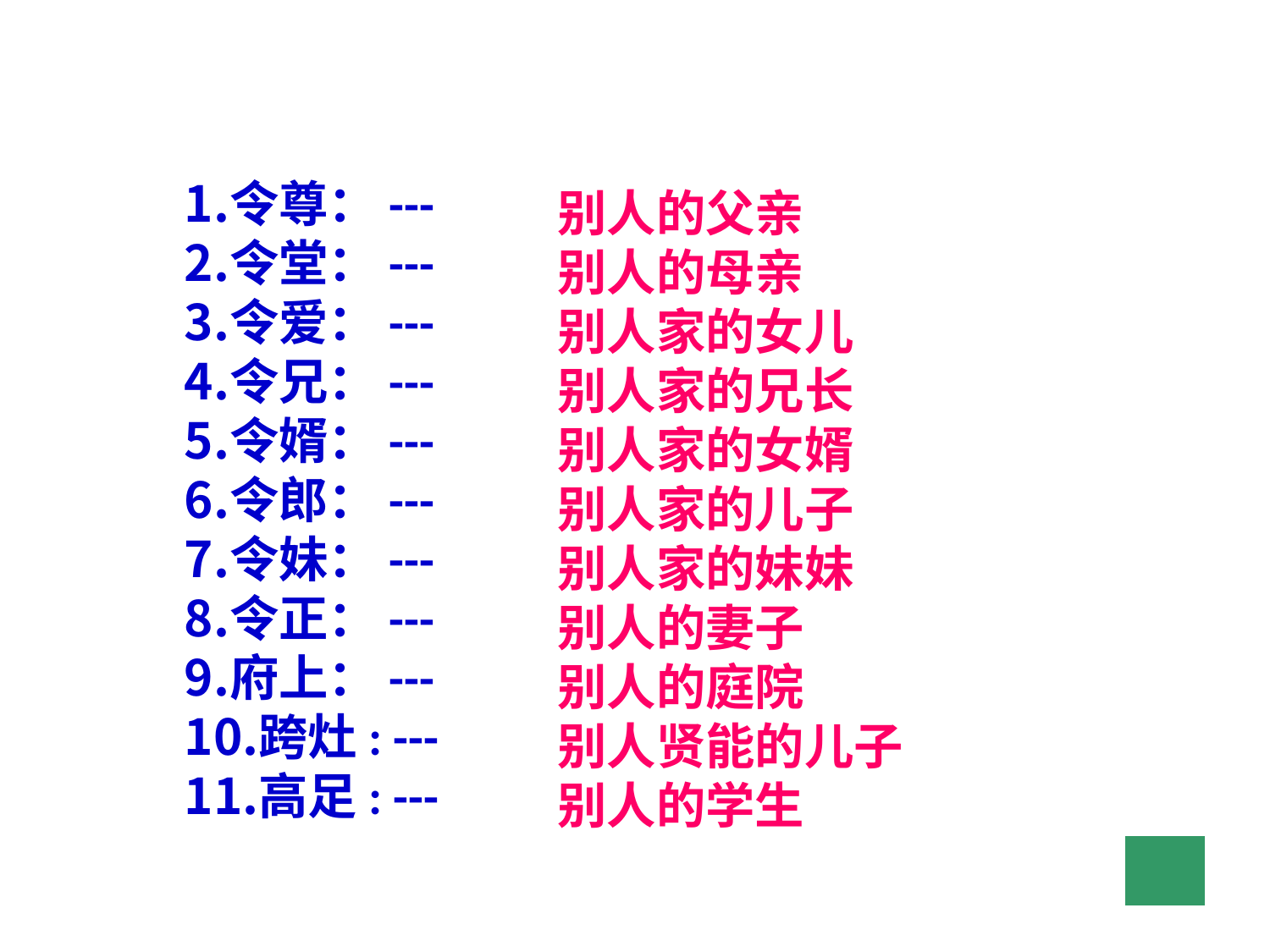

令尊：---
令堂：---
令爱：---
令兄：---
令婿：---
令郎：---
令妹：---
令正：---
府上：---
跨灶: ---
高足: ---
别人的父亲
别人的母亲
别人家的女儿
别人家的兄长
别人家的女婿
别人家的儿子
别人家的妹妹
别人的妻子
别人的庭院
别人贤能的儿子
别人的学生